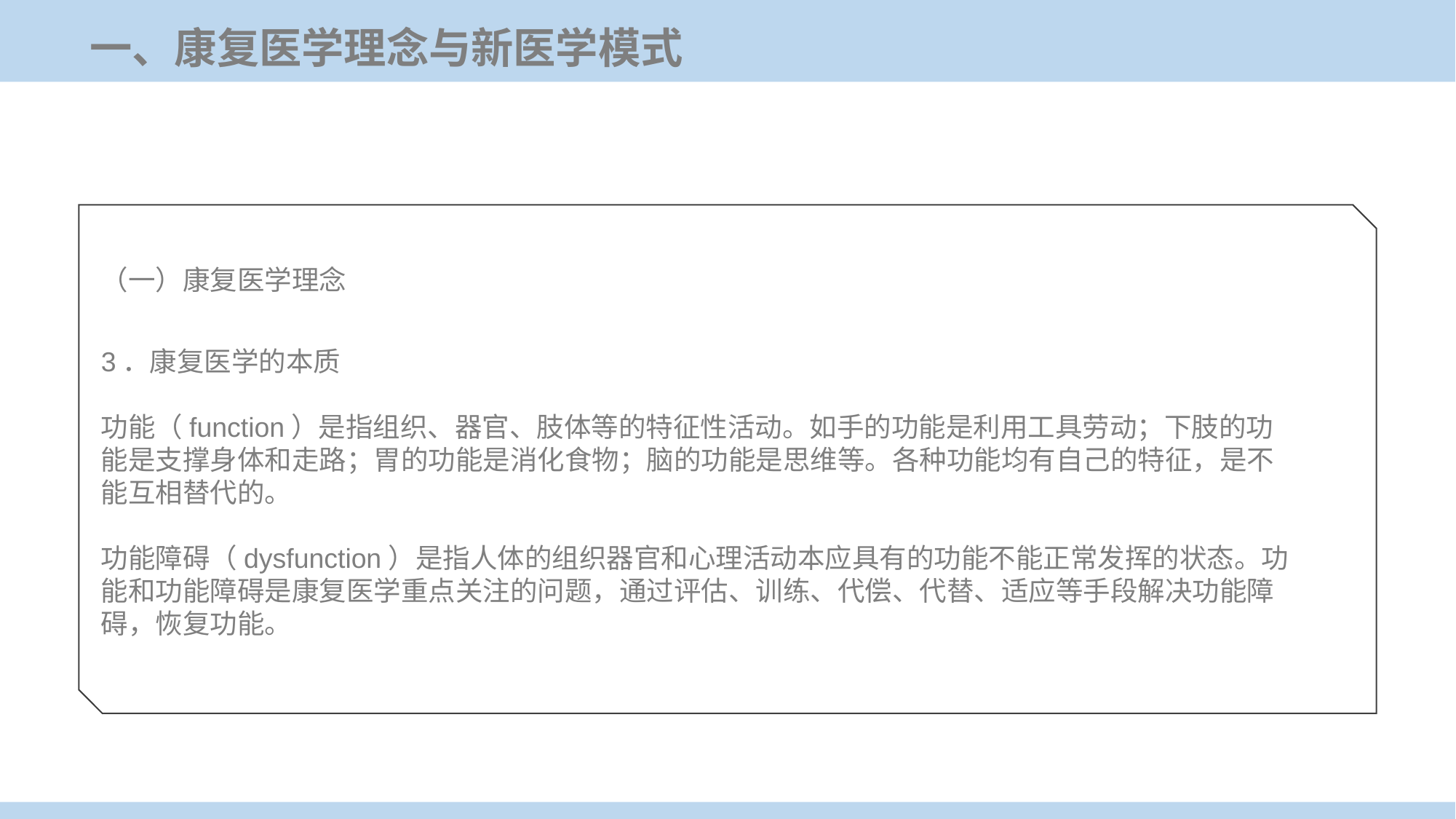

一、康复医学理念与新医学模式

（一）康复医学理念

3．康复医学的本质

功能（function）是指组织、器官、肢体等的特征性活动。如手的功能是利用工具劳动；下肢的功能是支撑身体和走路；胃的功能是消化食物；脑的功能是思维等。各种功能均有自己的特征，是不能互相替代的。

功能障碍（dysfunction）是指人体的组织器官和心理活动本应具有的功能不能正常发挥的状态。功能和功能障碍是康复医学重点关注的问题，通过评估、训练、代偿、代替、适应等手段解决功能障碍，恢复功能。